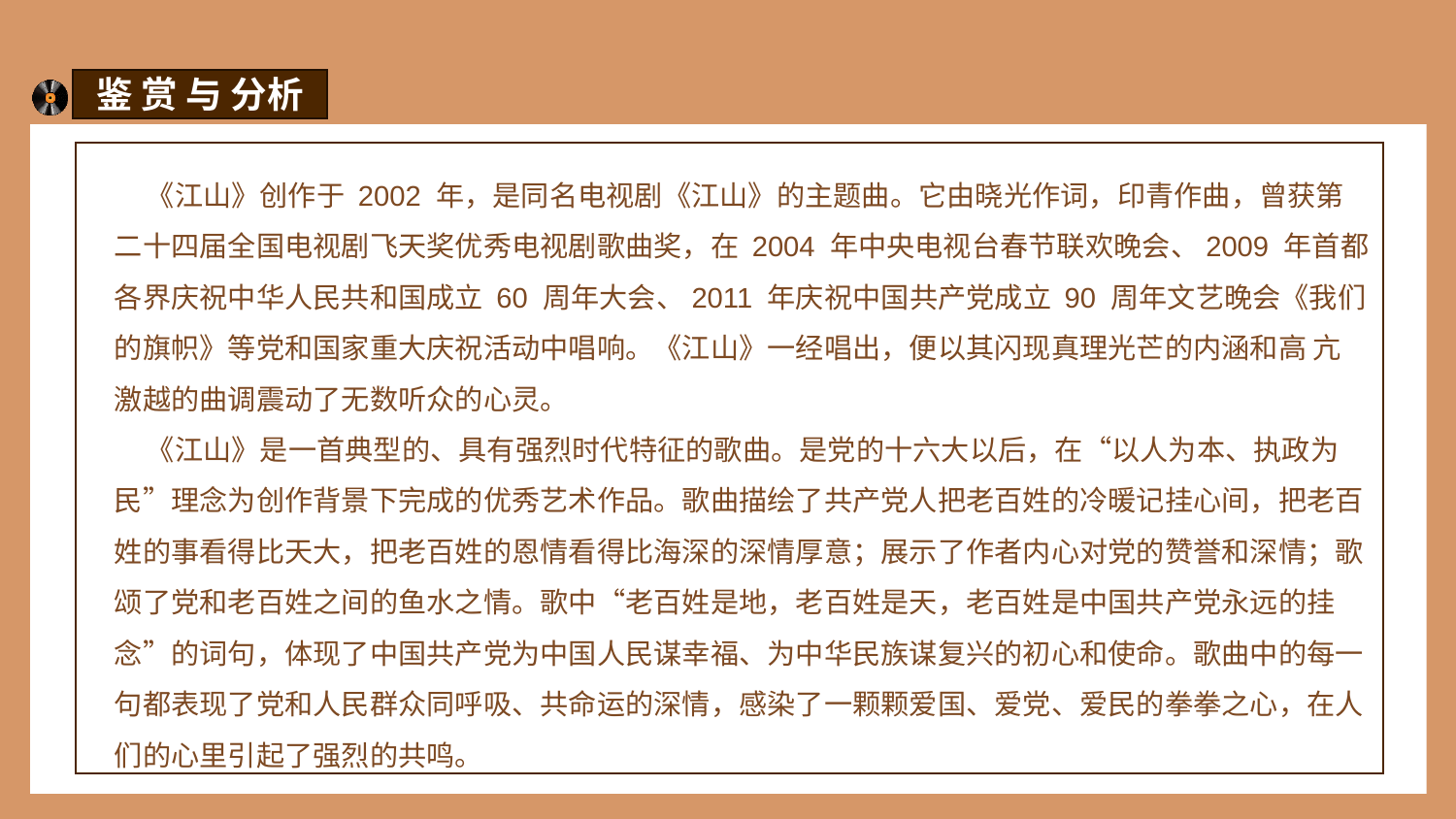

鉴 赏 与 分析

    《江山》创作于 2002 年，是同名电视剧《江山》的主题曲。它由晓光作词，印青作曲，曾获第二十四届全国电视剧飞天奖优秀电视剧歌曲奖，在 2004 年中央电视台春节联欢晚会、2009 年首都各界庆祝中华人民共和国成立 60 周年大会、2011 年庆祝中国共产党成立 90 周年文艺晚会《我们的旗帜》等党和国家重大庆祝活动中唱响。《江山》一经唱出，便以其闪现真理光芒的内涵和高 亢激越的曲调震动了无数听众的心灵。
    《江山》是一首典型的、具有强烈时代特征的歌曲。是党的十六大以后，在“以人为本、执政为民”理念为创作背景下完成的优秀艺术作品。歌曲描绘了共产党人把老百姓的冷暖记挂心间，把老百姓的事看得比天大，把老百姓的恩情看得比海深的深情厚意；展示了作者内心对党的赞誉和深情；歌颂了党和老百姓之间的鱼水之情。歌中“老百姓是地，老百姓是天，老百姓是中国共产党永远的挂念”的词句，体现了中国共产党为中国人民谋幸福、为中华民族谋复兴的初心和使命。歌曲中的每一句都表现了党和人民群众同呼吸、共命运的深情，感染了一颗颗爱国、爱党、爱民的拳拳之心，在人们的心里引起了强烈的共鸣。